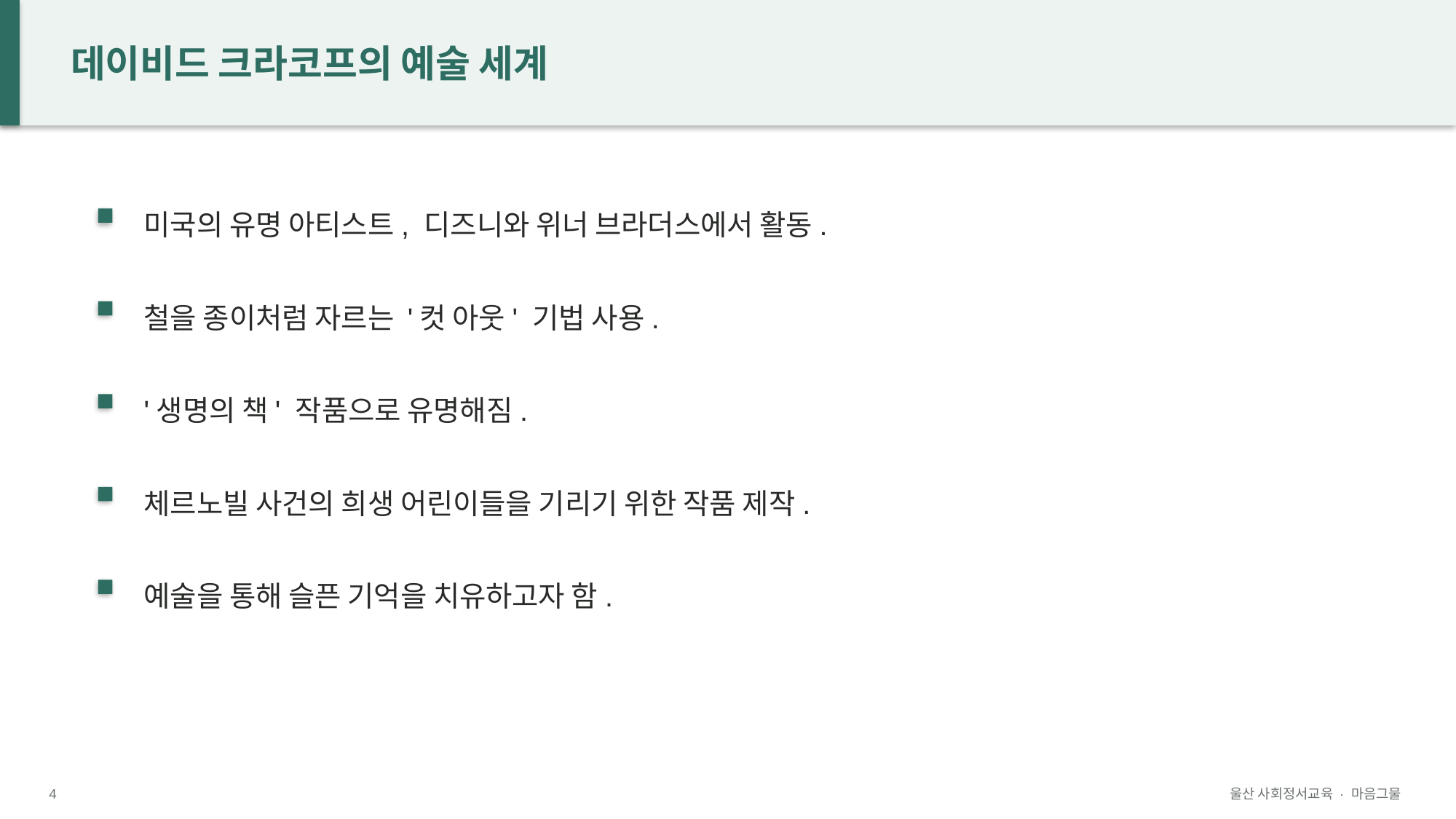

데이비드 크라코프의 예술 세계
미국의 유명 아티스트, 디즈니와 위너 브라더스에서 활동.

철을 종이처럼 자르는 '컷 아웃' 기법 사용.

'생명의 책' 작품으로 유명해짐.

체르노빌 사건의 희생 어린이들을 기리기 위한 작품 제작.

예술을 통해 슬픈 기억을 치유하고자 함.

4
울산 사회정서교육 · 마음그물